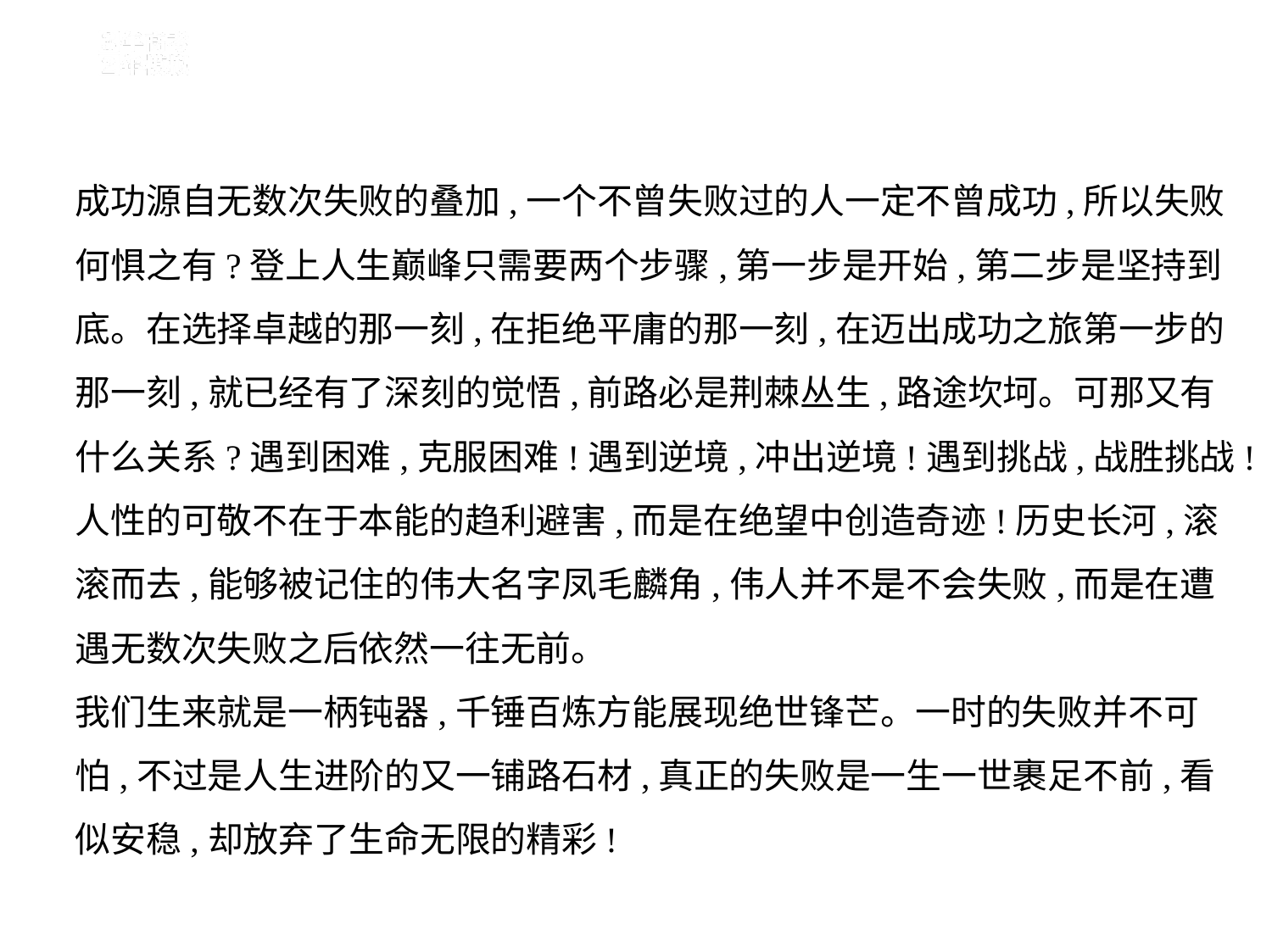

成功源自无数次失败的叠加,一个不曾失败过的人一定不曾成功,所以失败
何惧之有?登上人生巅峰只需要两个步骤,第一步是开始,第二步是坚持到
底。在选择卓越的那一刻,在拒绝平庸的那一刻,在迈出成功之旅第一步的
那一刻,就已经有了深刻的觉悟,前路必是荆棘丛生,路途坎坷。可那又有
什么关系?遇到困难,克服困难!遇到逆境,冲出逆境!遇到挑战,战胜挑战!
人性的可敬不在于本能的趋利避害,而是在绝望中创造奇迹!历史长河,滚
滚而去,能够被记住的伟大名字凤毛麟角,伟人并不是不会失败,而是在遭
遇无数次失败之后依然一往无前。
我们生来就是一柄钝器,千锤百炼方能展现绝世锋芒。一时的失败并不可
怕,不过是人生进阶的又一铺路石材,真正的失败是一生一世裹足不前,看
似安稳,却放弃了生命无限的精彩!